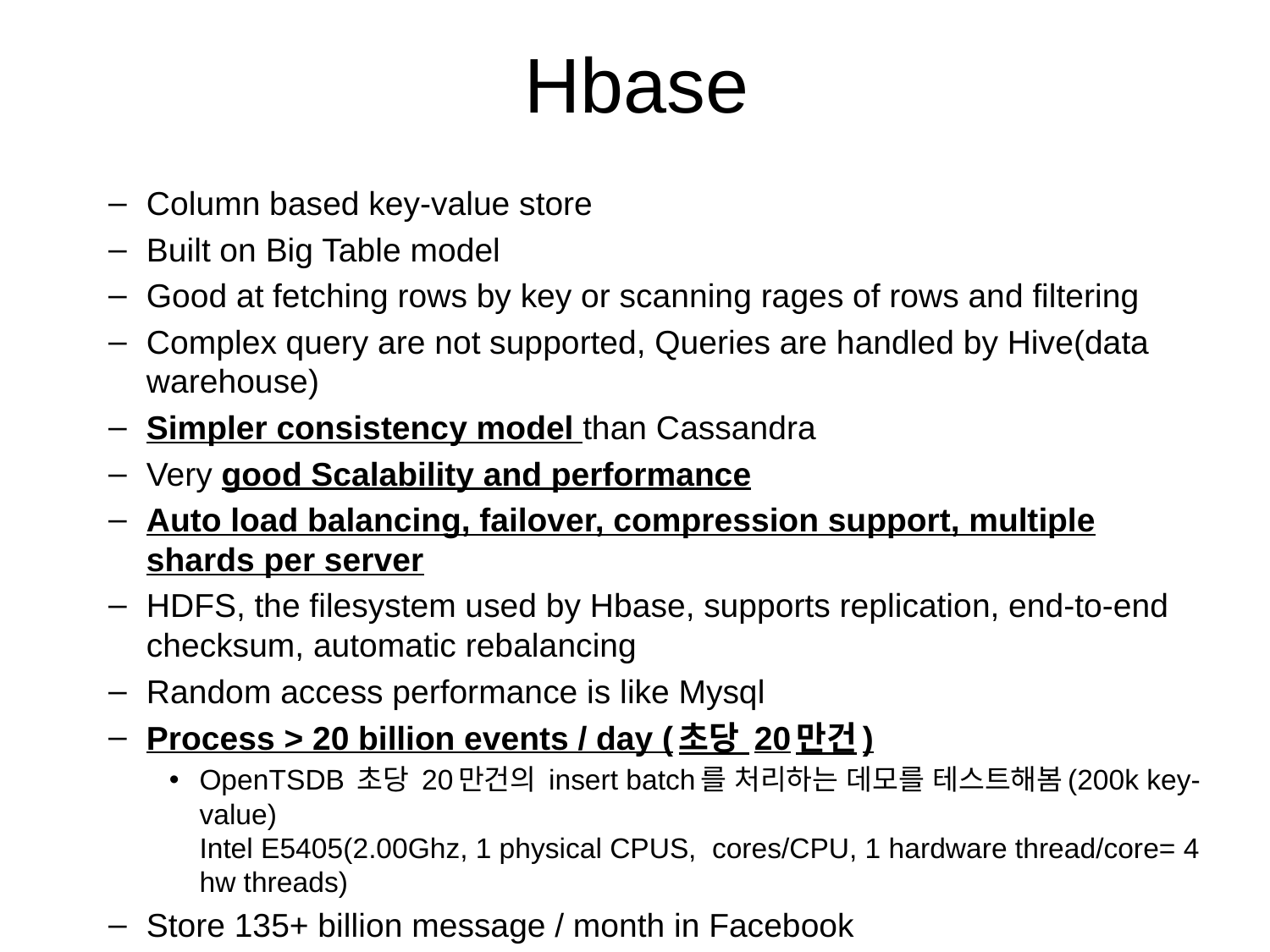

# Hbase
Column based key-value store
Built on Big Table model
Good at fetching rows by key or scanning rages of rows and filtering
Complex query are not supported, Queries are handled by Hive(data warehouse)
Simpler consistency model than Cassandra
Very good Scalability and performance
Auto load balancing, failover, compression support, multiple shards per server
HDFS, the filesystem used by Hbase, supports replication, end-to-end checksum, automatic rebalancing
Random access performance is like Mysql
Process > 20 billion events / day (초당 20만건)
OpenTSDB 초당 20만건의 insert batch를 처리하는 데모를 테스트해봄(200k key-value)
Intel E5405(2.00Ghz, 1 physical CPUS,  cores/CPU, 1 hardware thread/core= 4 hw threads)
Store 135+ billion message / month in Facebook